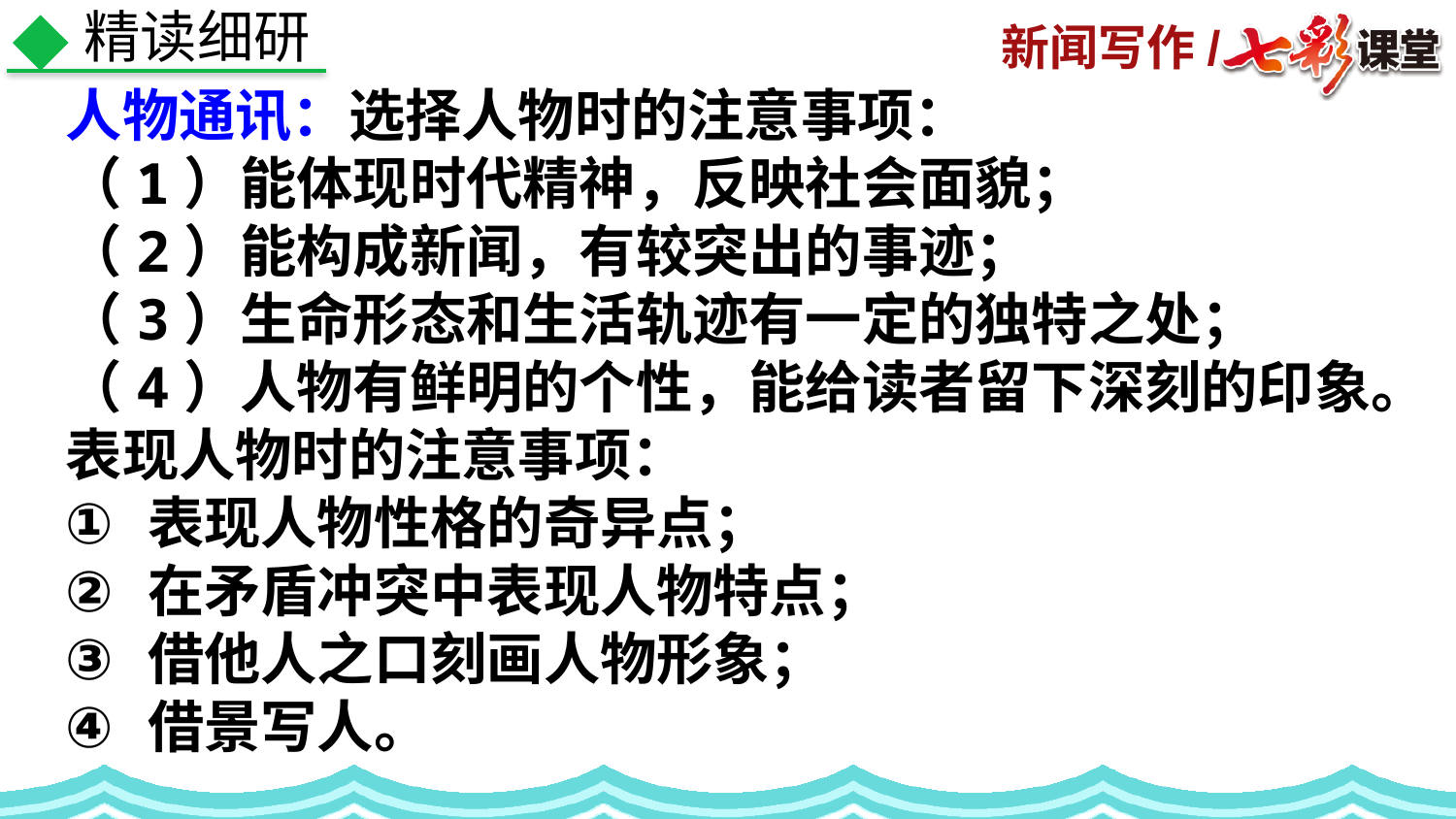

精读细研

人物通讯：选择人物时的注意事项：
（1）能体现时代精神，反映社会面貌；
（2）能构成新闻，有较突出的事迹；
（3）生命形态和生活轨迹有一定的独特之处；
（4）人物有鲜明的个性，能给读者留下深刻的印象。
表现人物时的注意事项：
表现人物性格的奇异点；
在矛盾冲突中表现人物特点；
借他人之口刻画人物形象；
借景写人。